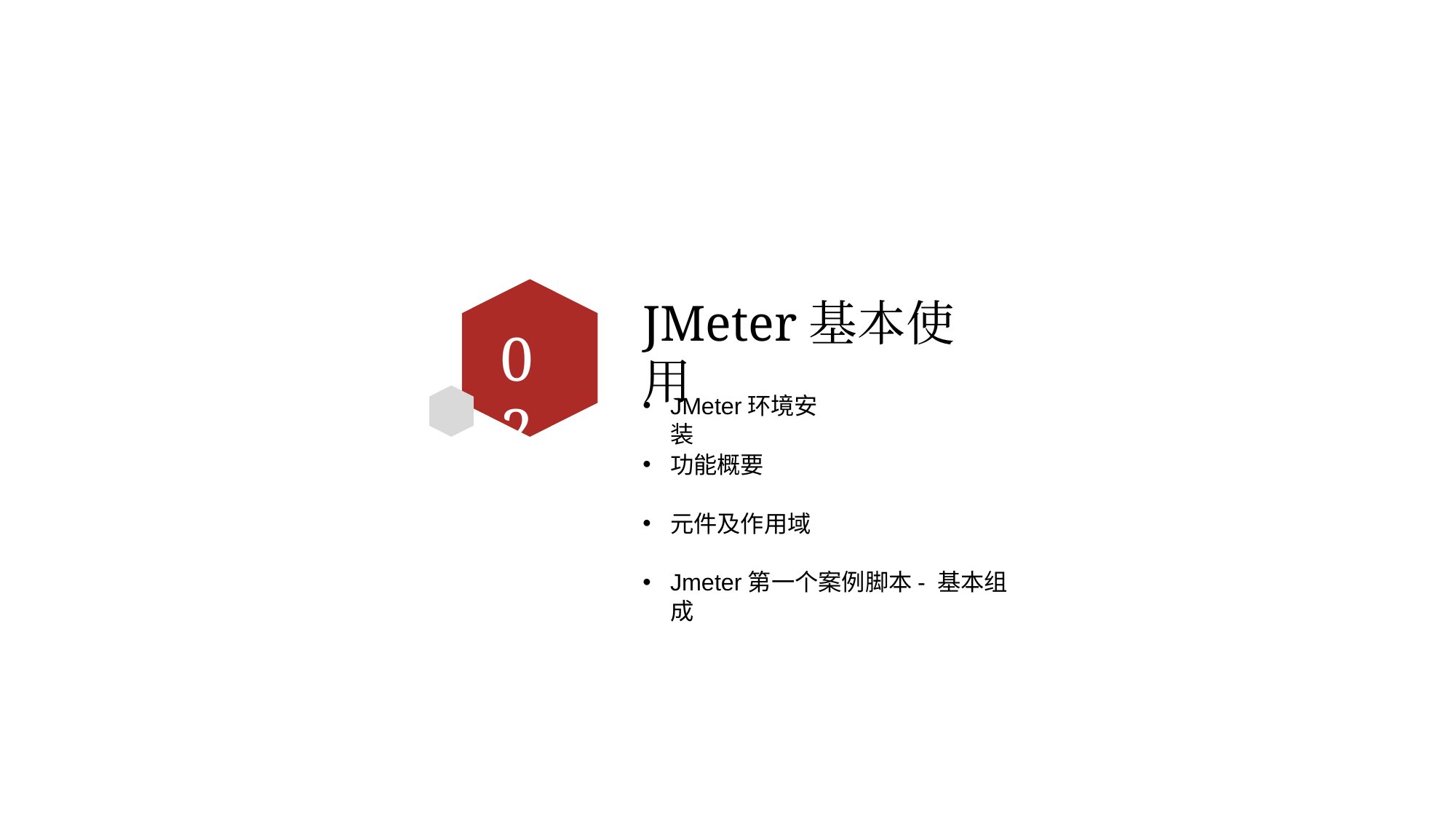

JMeter基本使用
02
JMeter环境安装
功能概要
元件及作用域
Jmeter第一个案例脚本- 基本组成